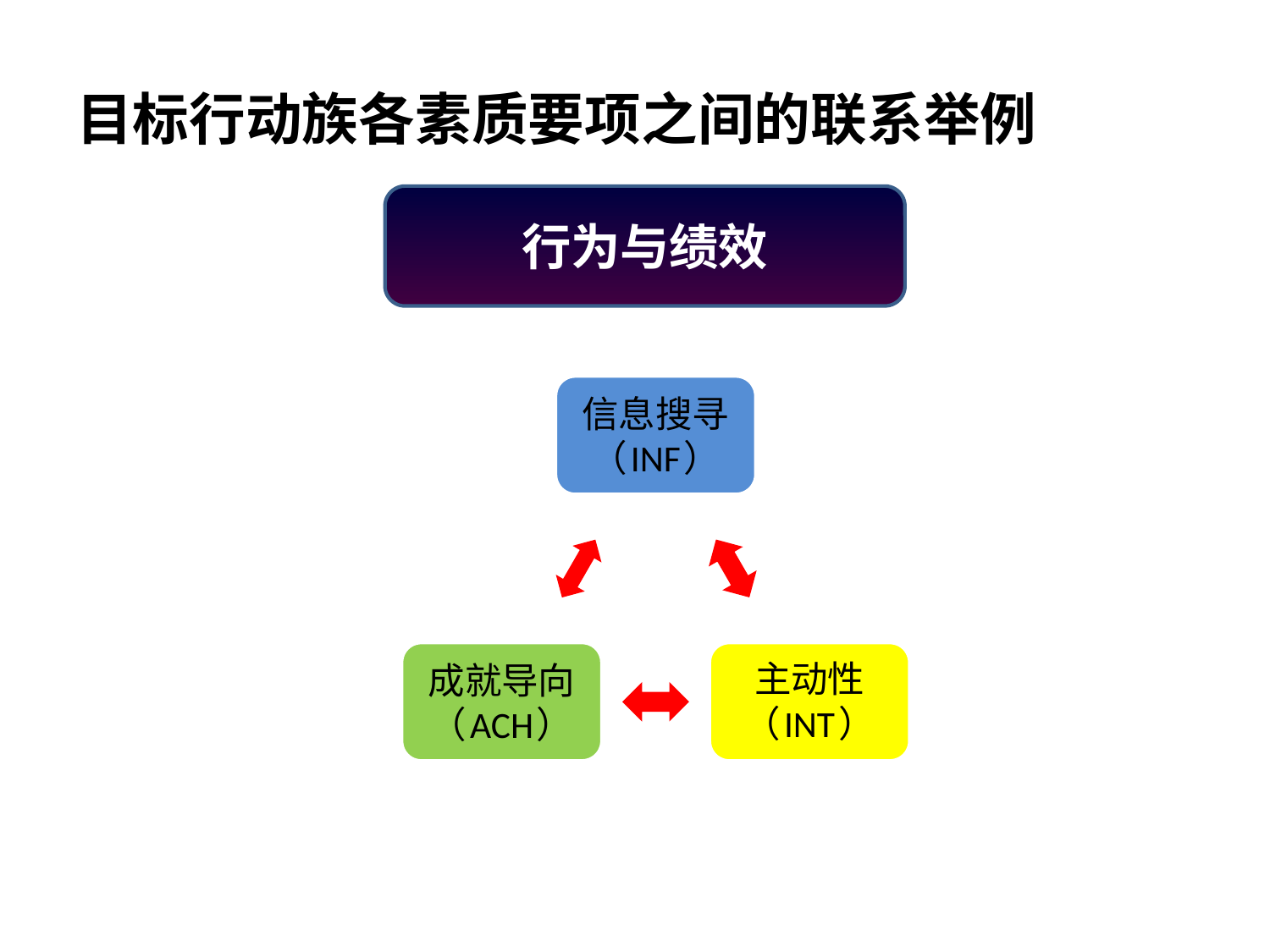

# 目标行动族各素质要项之间的联系举例
行为与绩效
信息搜寻（INF）
主动性（INT）
成就导向（ACH）